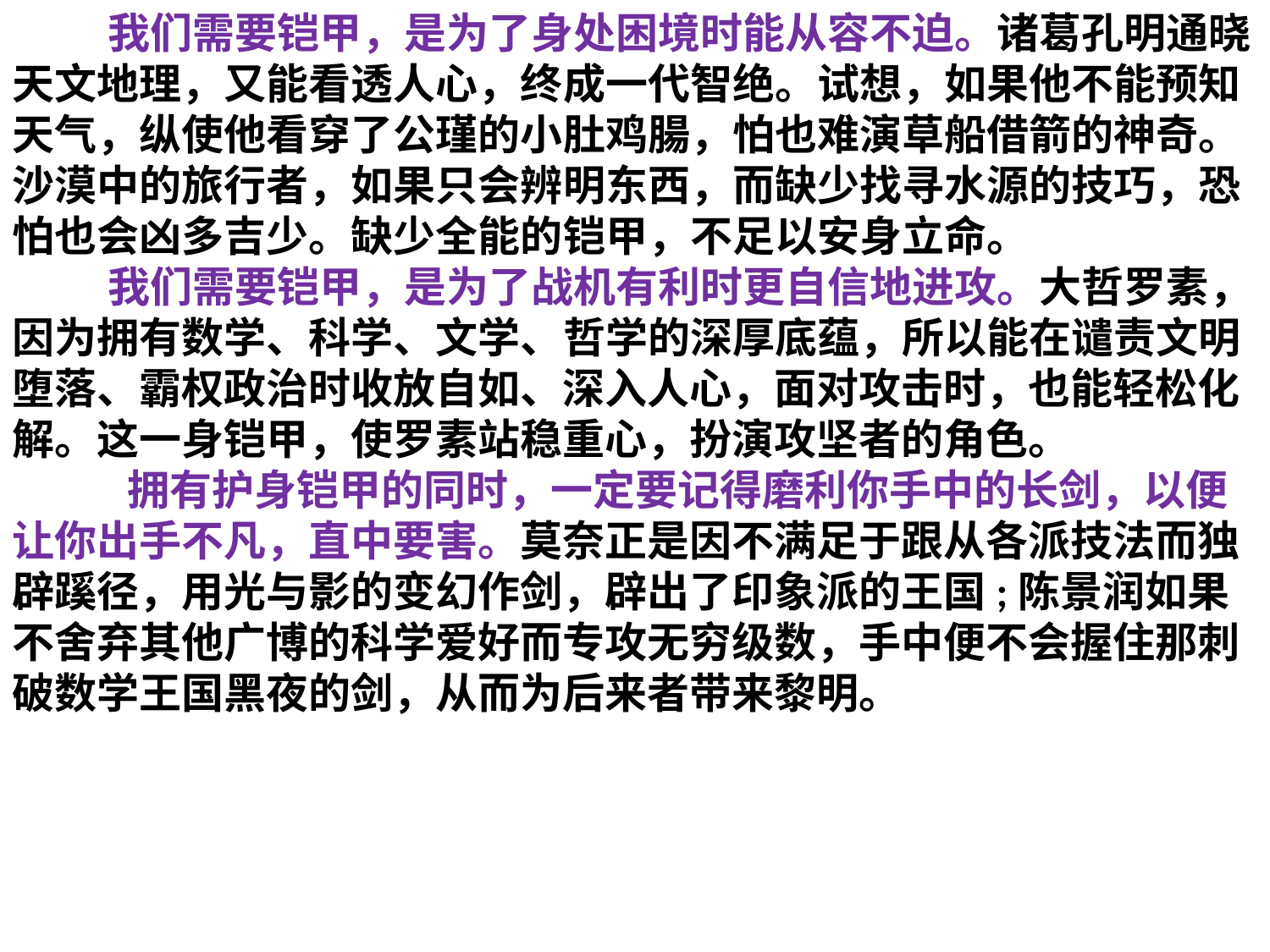

我们需要铠甲，是为了身处困境时能从容不迫。诸葛孔明通晓天文地理，又能看透人心，终成一代智绝。试想，如果他不能预知天气，纵使他看穿了公瑾的小肚鸡腸，怕也难演草船借箭的神奇。沙漠中的旅行者，如果只会辨明东西，而缺少找寻水源的技巧，恐怕也会凶多吉少。缺少全能的铠甲，不足以安身立命。
         我们需要铠甲，是为了战机有利时更自信地进攻。大哲罗素，因为拥有数学、科学、文学、哲学的深厚底蕴，所以能在谴责文明堕落、霸权政治时收放自如、深入人心，面对攻击时，也能轻松化解。这一身铠甲，使罗素站稳重心，扮演攻坚者的角色。
           拥有护身铠甲的同时，一定要记得磨利你手中的长剑，以便让你出手不凡，直中要害。莫奈正是因不满足于跟从各派技法而独辟蹊径，用光与影的变幻作剑，辟出了印象派的王国;陈景润如果不舍弃其他广博的科学爱好而专攻无穷级数，手中便不会握住那刺破数学王国黑夜的剑，从而为后来者带来黎明。